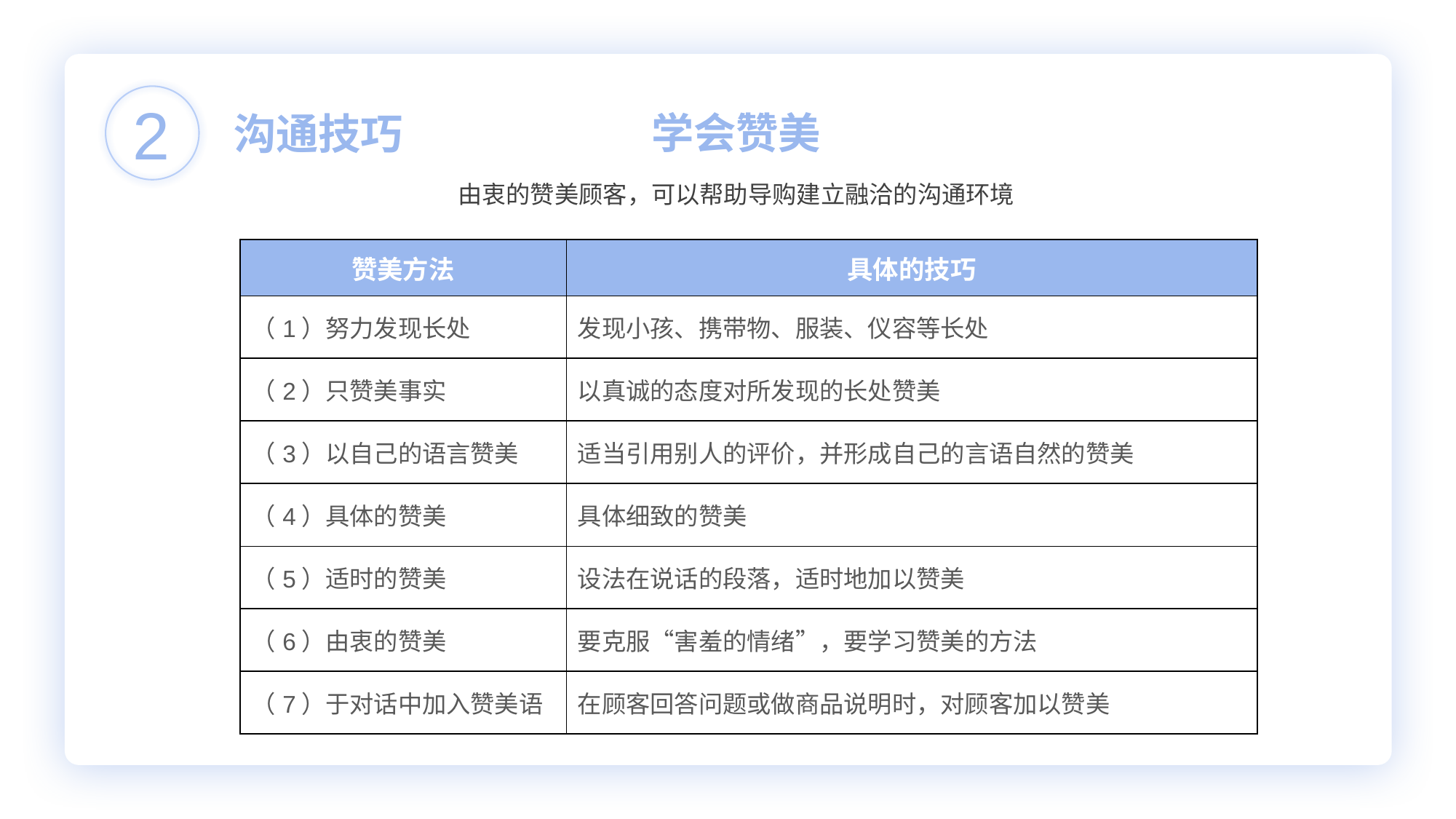

2
沟通技巧
学会赞美
由衷的赞美顾客，可以帮助导购建立融洽的沟通环境
| 赞美方法 | 具体的技巧 |
| --- | --- |
| （1）努力发现长处 | 发现小孩、携带物、服装、仪容等长处 |
| （2）只赞美事实 | 以真诚的态度对所发现的长处赞美 |
| （3）以自己的语言赞美 | 适当引用别人的评价，并形成自己的言语自然的赞美 |
| （4）具体的赞美 | 具体细致的赞美 |
| （5）适时的赞美 | 设法在说话的段落，适时地加以赞美 |
| （6）由衷的赞美 | 要克服“害羞的情绪”，要学习赞美的方法 |
| （7）于对话中加入赞美语 | 在顾客回答问题或做商品说明时，对顾客加以赞美 |